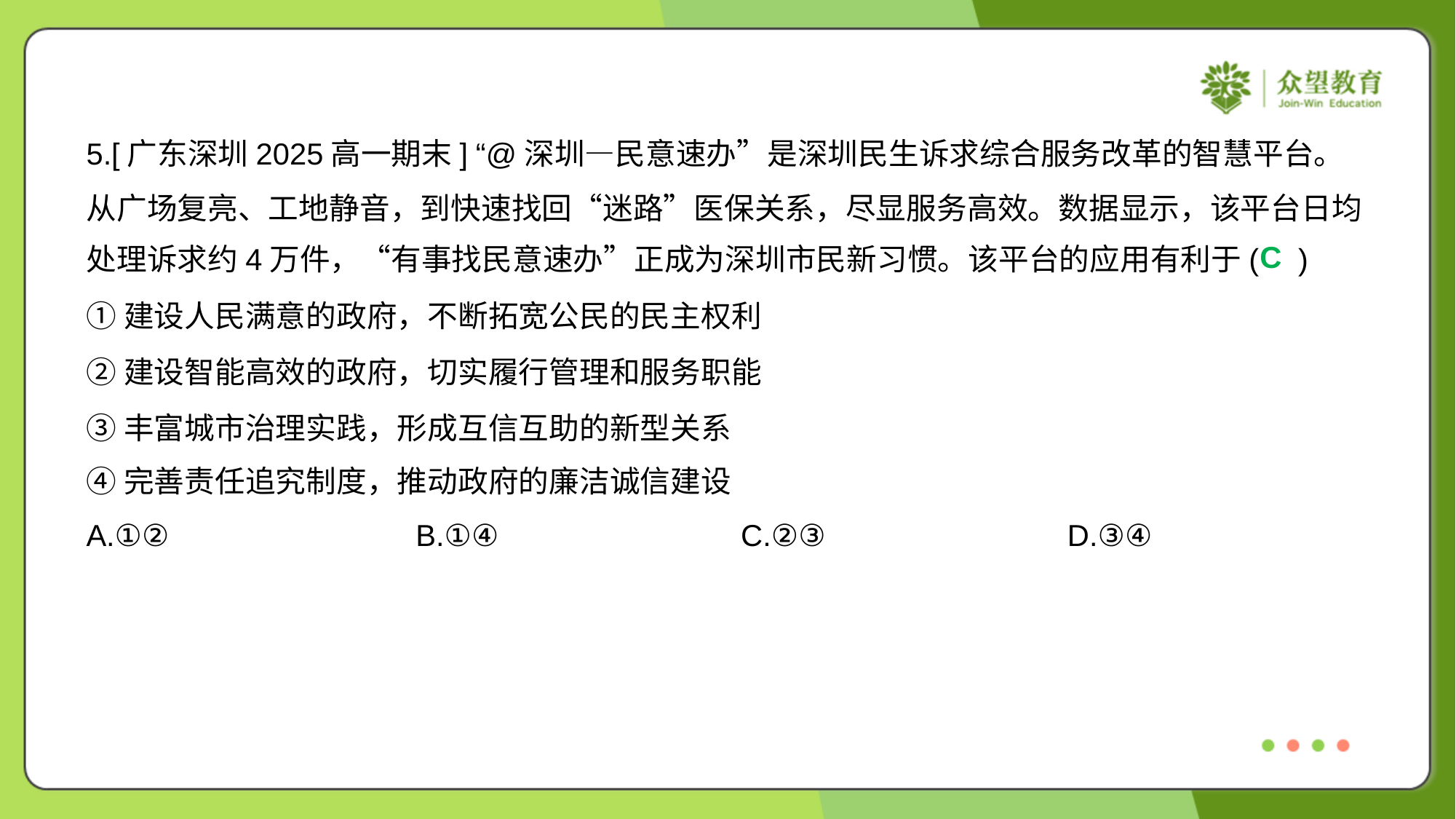

5.[广东深圳2025高一期末] “@深圳—民意速办”是深圳民生诉求综合服务改革的智慧平台。
从广场复亮、工地静音，到快速找回“迷路”医保关系，尽显服务高效。数据显示，该平台日均
处理诉求约4万件，“有事找民意速办”正成为深圳市民新习惯。该平台的应用有利于(     )
C
①建设人民满意的政府，不断拓宽公民的民主权利
②建设智能高效的政府，切实履行管理和服务职能
③丰富城市治理实践，形成互信互助的新型关系
④完善责任追究制度，推动政府的廉洁诚信建设
A.①②	B.①④	C.②③	D.③④